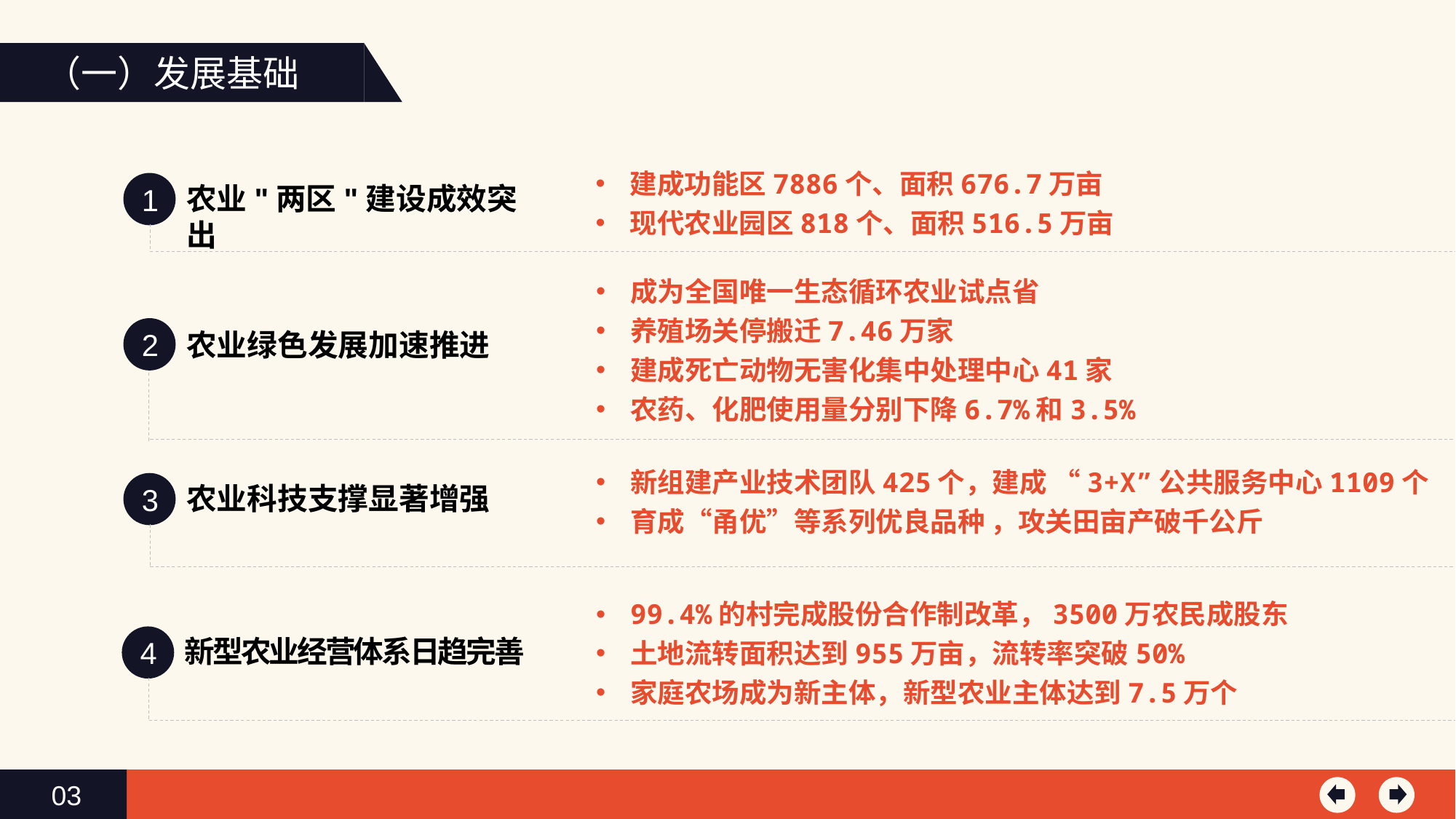

（一）发展基础
建成功能区7886个、面积676.7万亩
现代农业园区818个、面积516.5万亩
1
农业"两区"建设成效突出
成为全国唯一生态循环农业试点省
养殖场关停搬迁7.46万家
建成死亡动物无害化集中处理中心41家
农药、化肥使用量分别下降6.7%和3.5%
2
农业绿色发展加速推进
新组建产业技术团队425个，建成 “3+X”公共服务中心1109个
育成“甬优”等系列优良品种 ，攻关田亩产破千公斤
3
农业科技支撑显著增强
99.4%的村完成股份合作制改革，3500万农民成股东
土地流转面积达到955万亩，流转率突破50%
家庭农场成为新主体，新型农业主体达到7.5万个
4
新型农业经营体系日趋完善
03